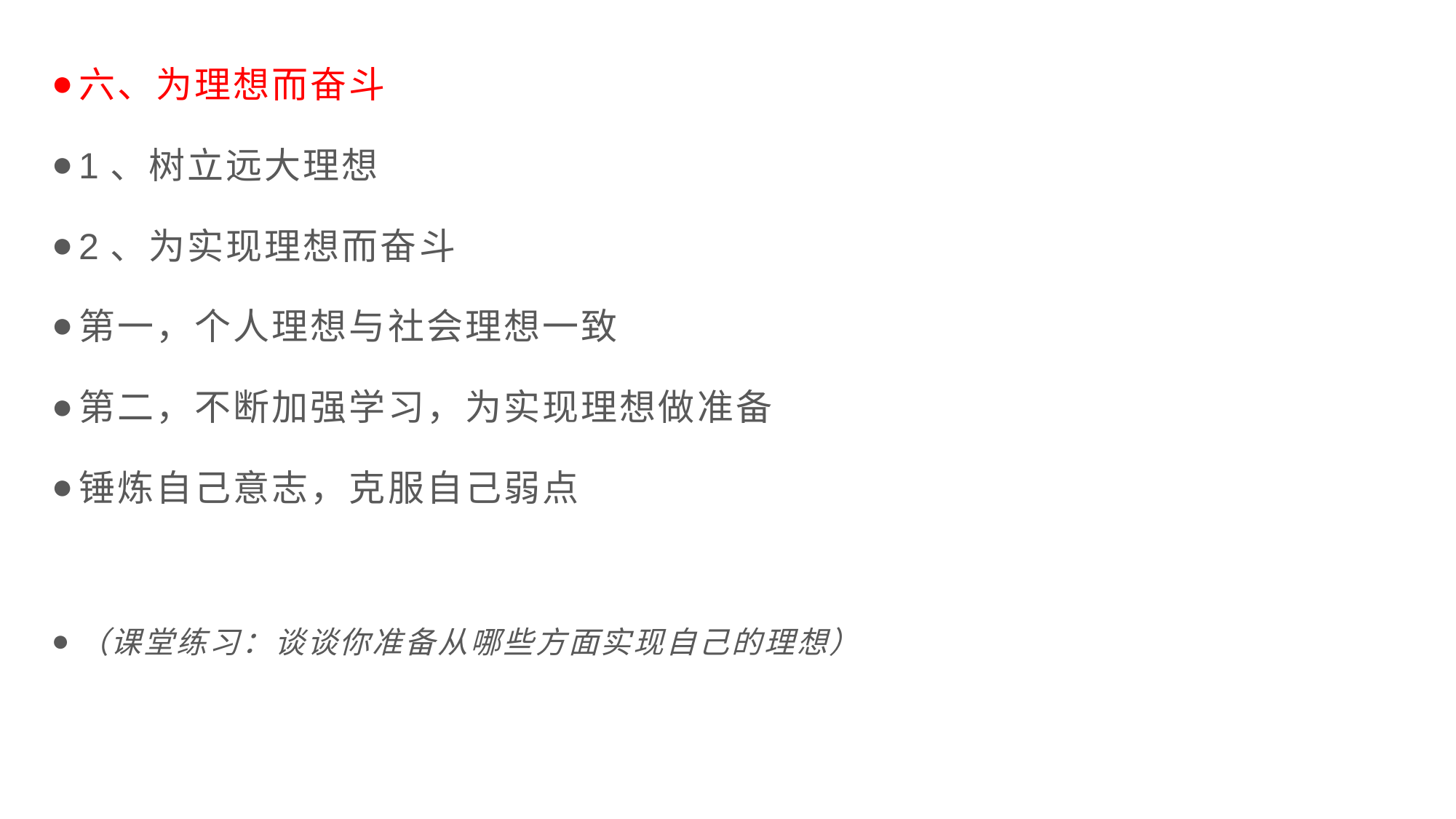

六、为理想而奋斗
1、树立远大理想
2、为实现理想而奋斗
第一，个人理想与社会理想一致
第二，不断加强学习，为实现理想做准备
锤炼自己意志，克服自己弱点

（课堂练习：谈谈你准备从哪些方面实现自己的理想）

10